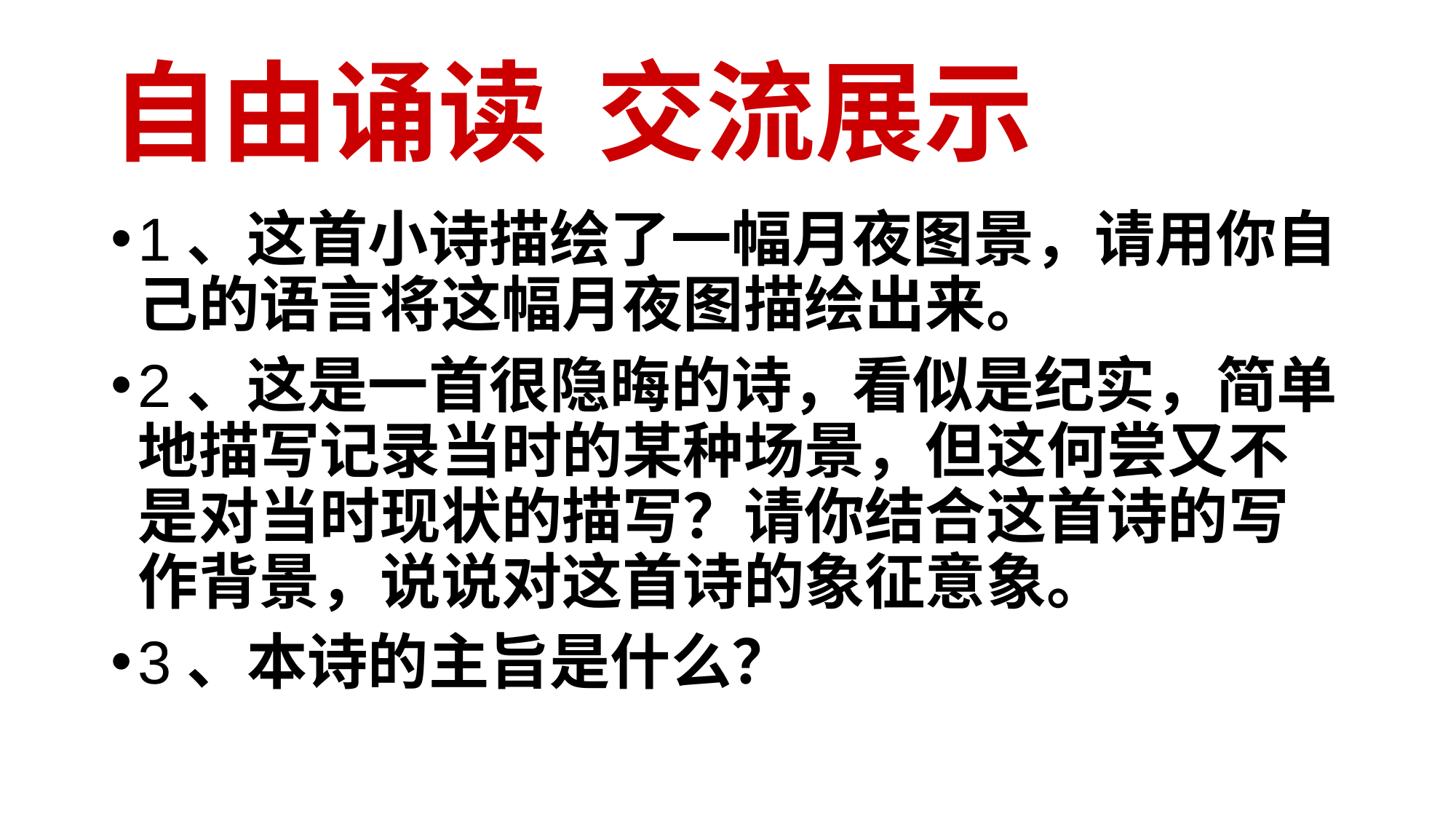

# 自由诵读  交流展示
1、这首小诗描绘了一幅月夜图景，请用你自己的语言将这幅月夜图描绘出来。
2、这是一首很隐晦的诗，看似是纪实，简单地描写记录当时的某种场景，但这何尝又不是对当时现状的描写？请你结合这首诗的写作背景，说说对这首诗的象征意象。
3、本诗的主旨是什么？